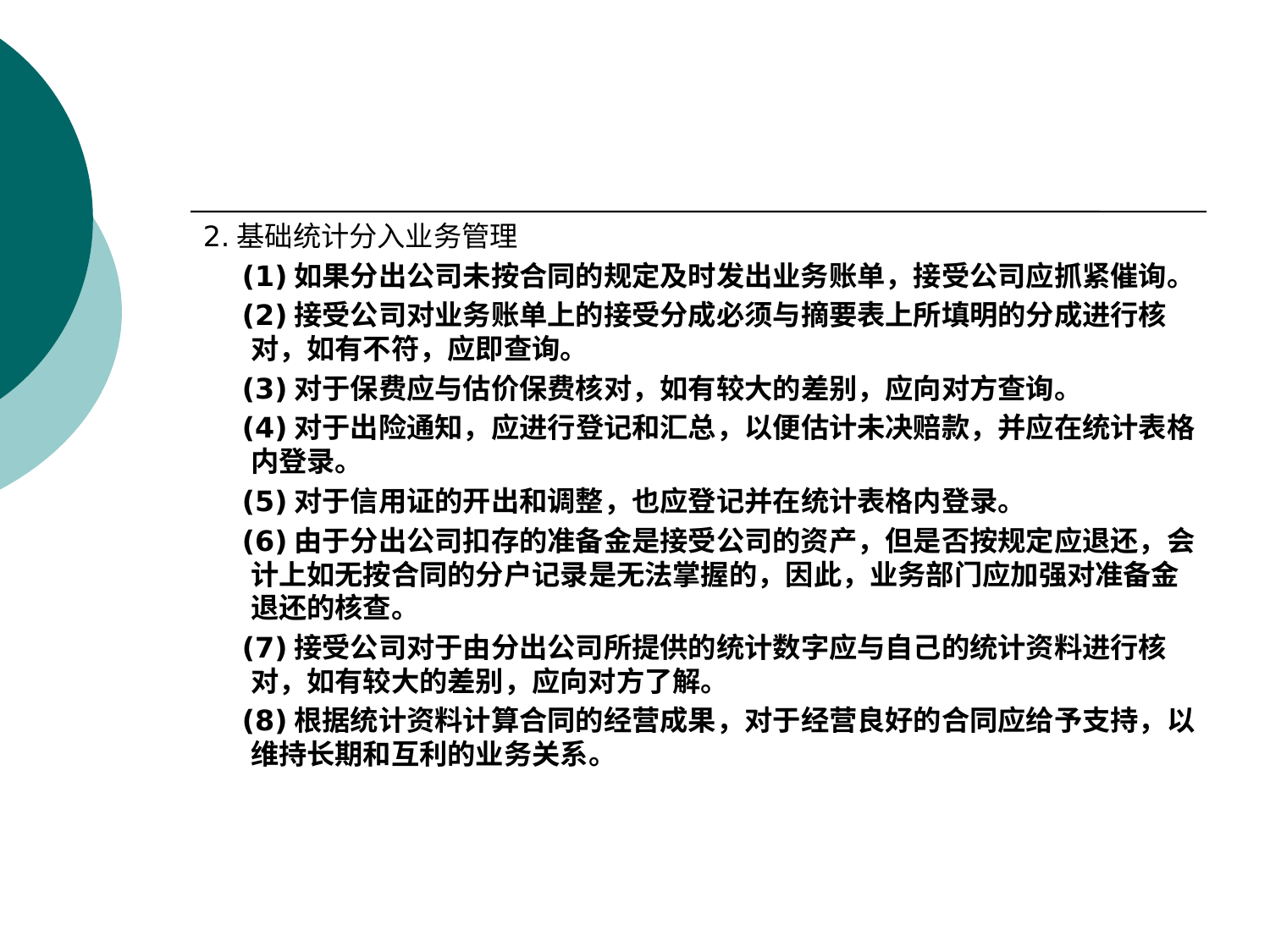

#
2.基础统计分入业务管理
    (1)如果分出公司未按合同的规定及时发出业务账单，接受公司应抓紧催询。
    (2)接受公司对业务账单上的接受分成必须与摘要表上所填明的分成进行核对，如有不符，应即查询。
    (3)对于保费应与估价保费核对，如有较大的差别，应向对方查询。
    (4)对于出险通知，应进行登记和汇总，以便估计未决赔款，并应在统计表格内登录。
    (5)对于信用证的开出和调整，也应登记并在统计表格内登录。
    (6)由于分出公司扣存的准备金是接受公司的资产，但是否按规定应退还，会计上如无按合同的分户记录是无法掌握的，因此，业务部门应加强对准备金退还的核查。
    (7)接受公司对于由分出公司所提供的统计数字应与自己的统计资料进行核对，如有较大的差别，应向对方了解。
    (8)根据统计资料计算合同的经营成果，对于经营良好的合同应给予支持，以维持长期和互利的业务关系。